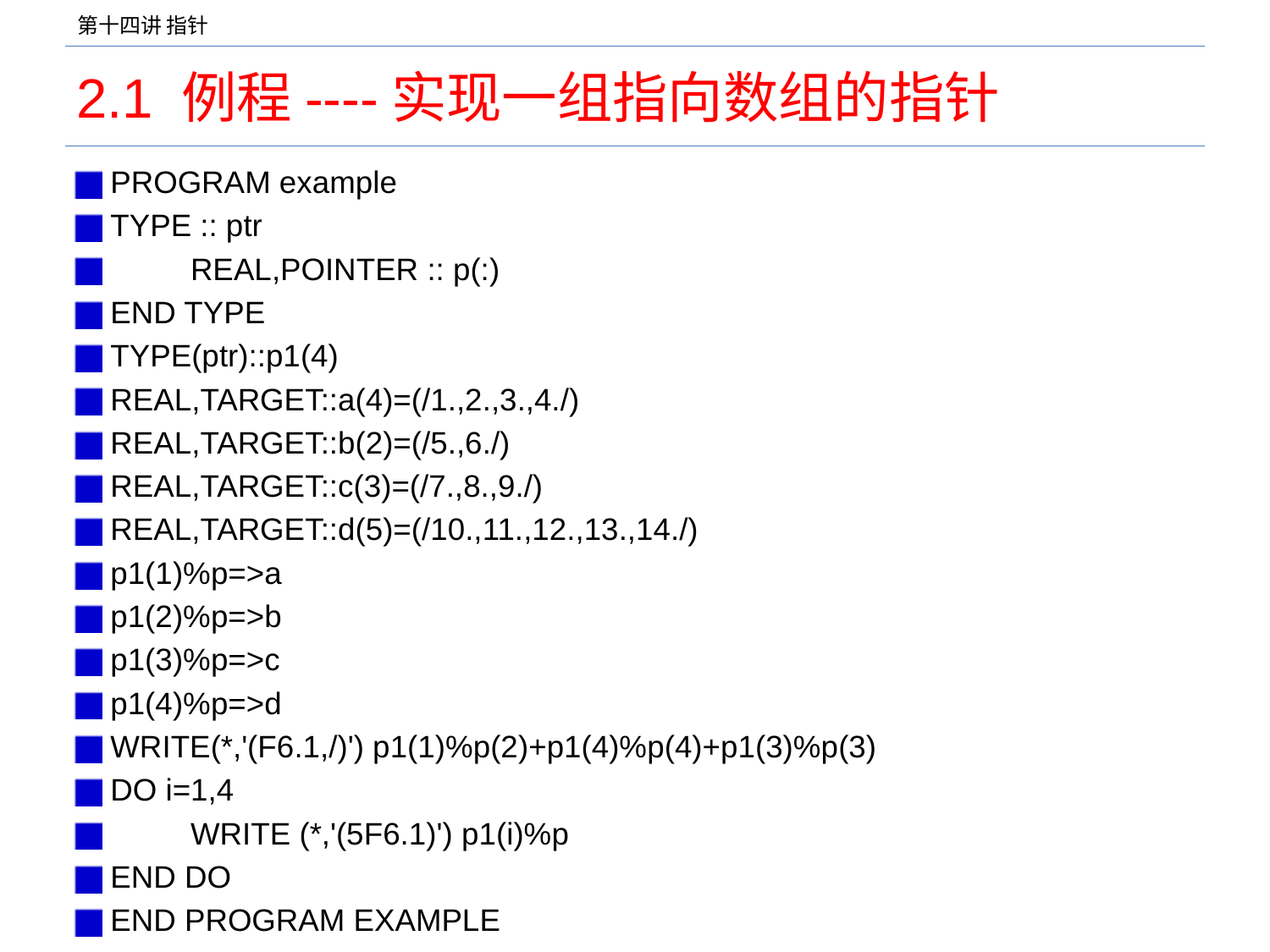

# 2.1 例程----实现一组指向数组的指针
PROGRAM example
TYPE :: ptr
	REAL,POINTER :: p(:)
END TYPE
TYPE(ptr)::p1(4)
REAL,TARGET::a(4)=(/1.,2.,3.,4./)
REAL,TARGET::b(2)=(/5.,6./)
REAL,TARGET::c(3)=(/7.,8.,9./)
REAL,TARGET::d(5)=(/10.,11.,12.,13.,14./)
p1(1)%p=>a
p1(2)%p=>b
p1(3)%p=>c
p1(4)%p=>d
WRITE(*,'(F6.1,/)') p1(1)%p(2)+p1(4)%p(4)+p1(3)%p(3)
DO i=1,4
	WRITE (*,'(5F6.1)') p1(i)%p
END DO
END PROGRAM EXAMPLE